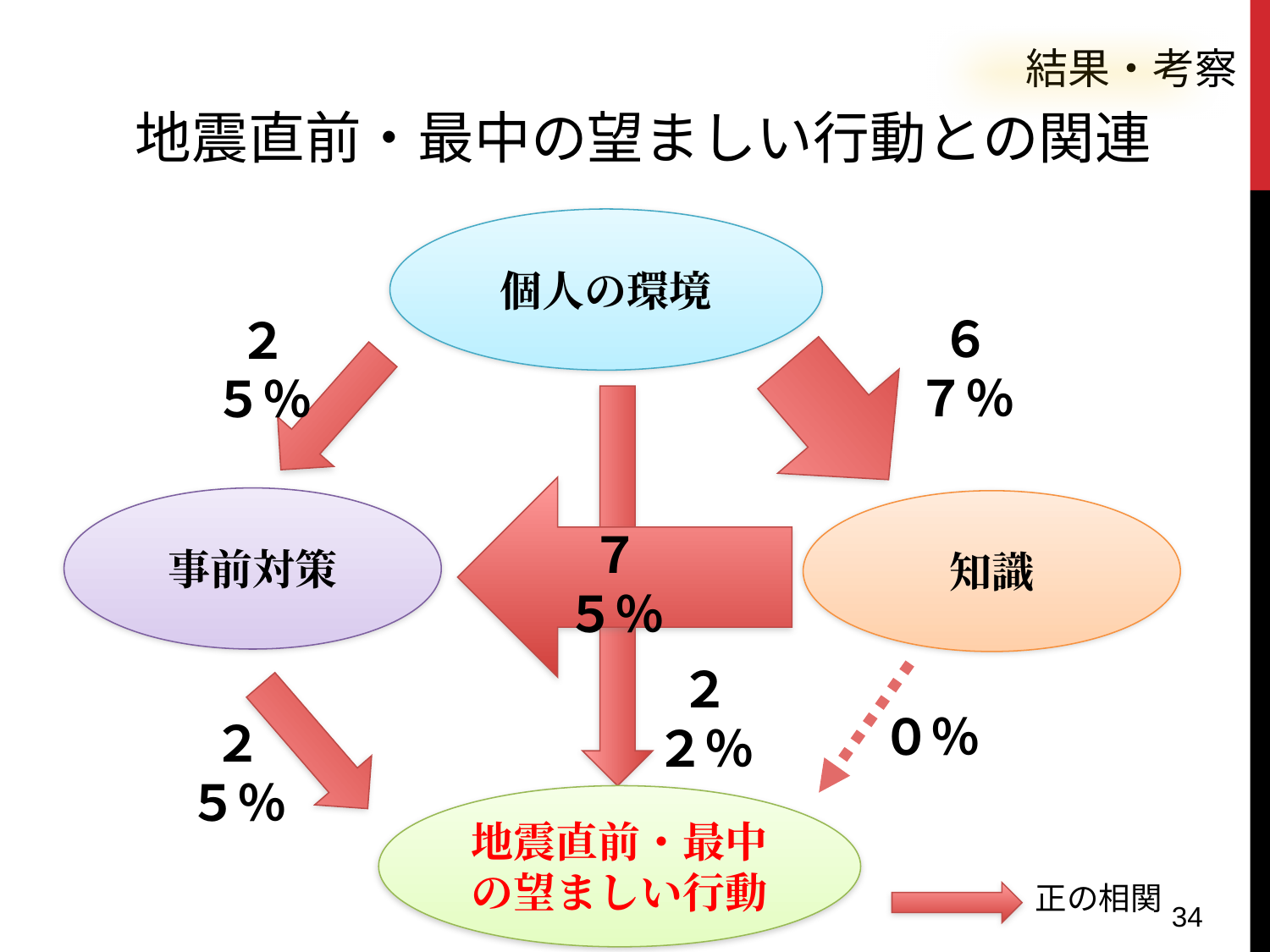

結果・考察

地震直前・最中の望ましい行動との関連
個人の環境
６７％
２５％

事前対策
知識
７５％

２２％
０％

２５％
地震直前・最中の望ましい行動
正の相関

34